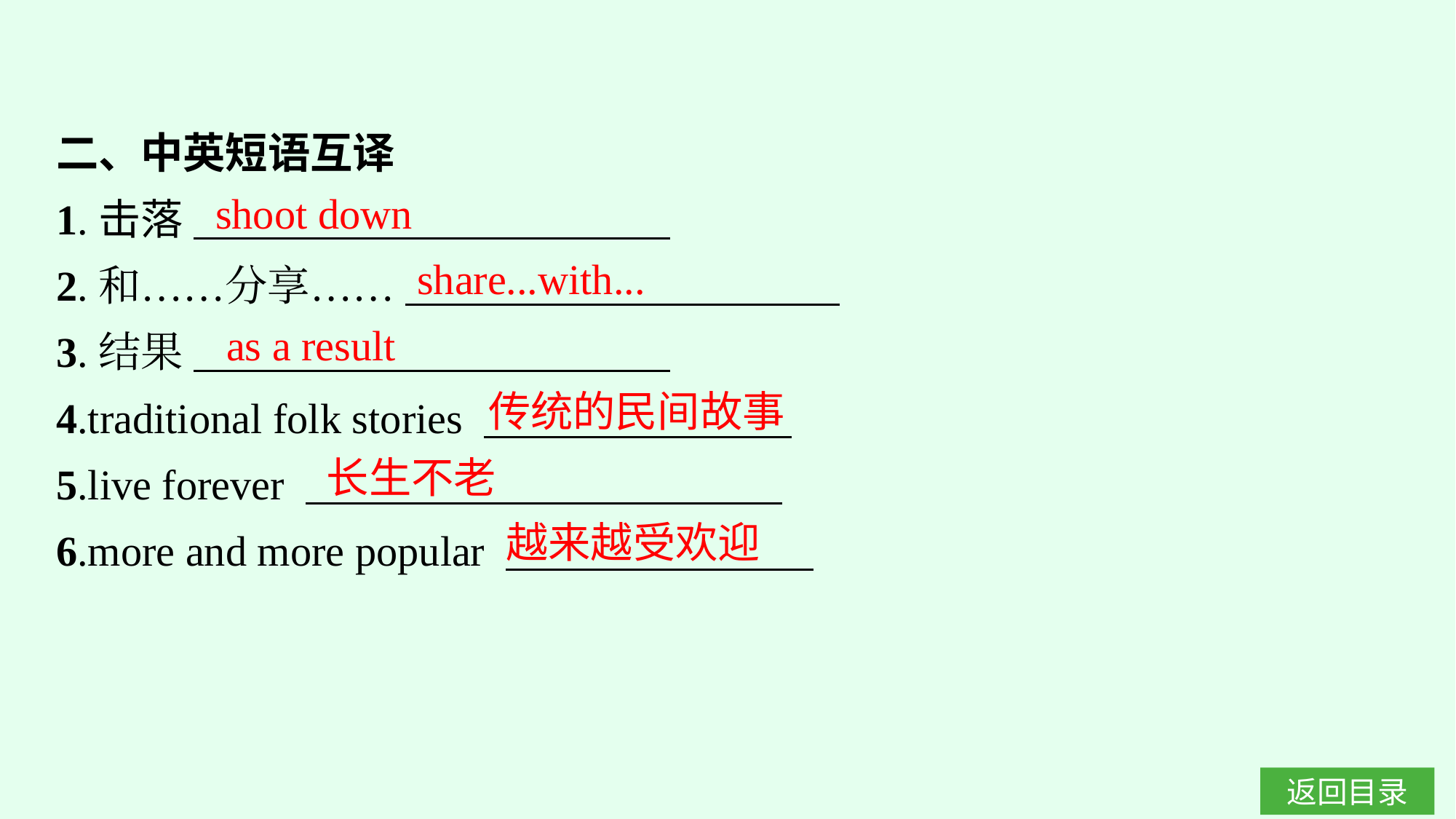

二、中英短语互译
1.击落
2.和……分享……
3.结果
4.traditional folk stories
5.live forever
6.more and more popular
shoot down
share...with...
as a result
传统的民间故事
长生不老
越来越受欢迎